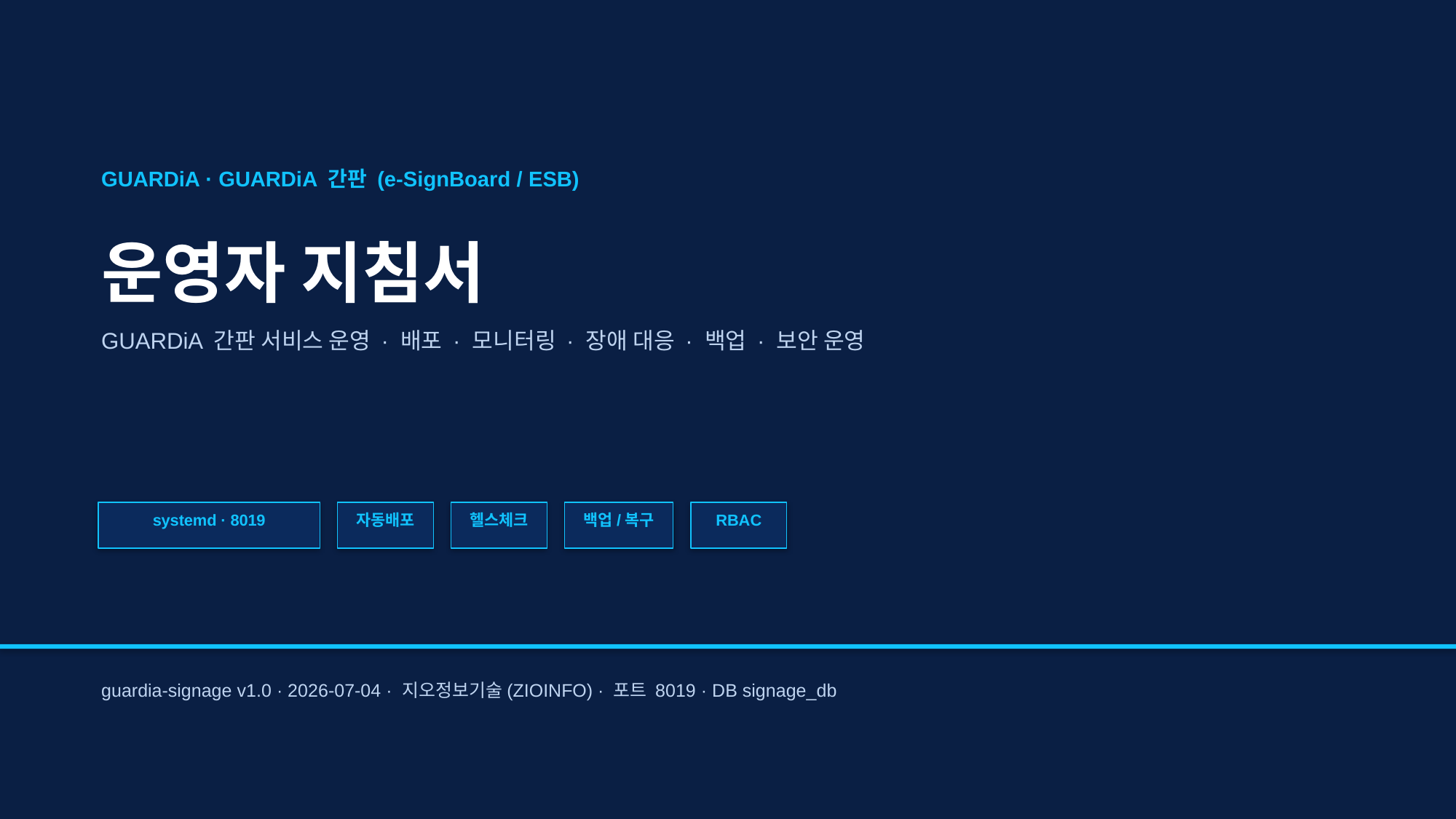

GUARDiA · GUARDiA 간판 (e-SignBoard / ESB)
운영자 지침서
GUARDiA 간판 서비스 운영 · 배포 · 모니터링 · 장애 대응 · 백업 · 보안 운영

systemd · 8019
자동배포
헬스체크
백업/복구
RBAC

guardia-signage v1.0 · 2026-07-04 · 지오정보기술(ZIOINFO) · 포트 8019 · DB signage_db